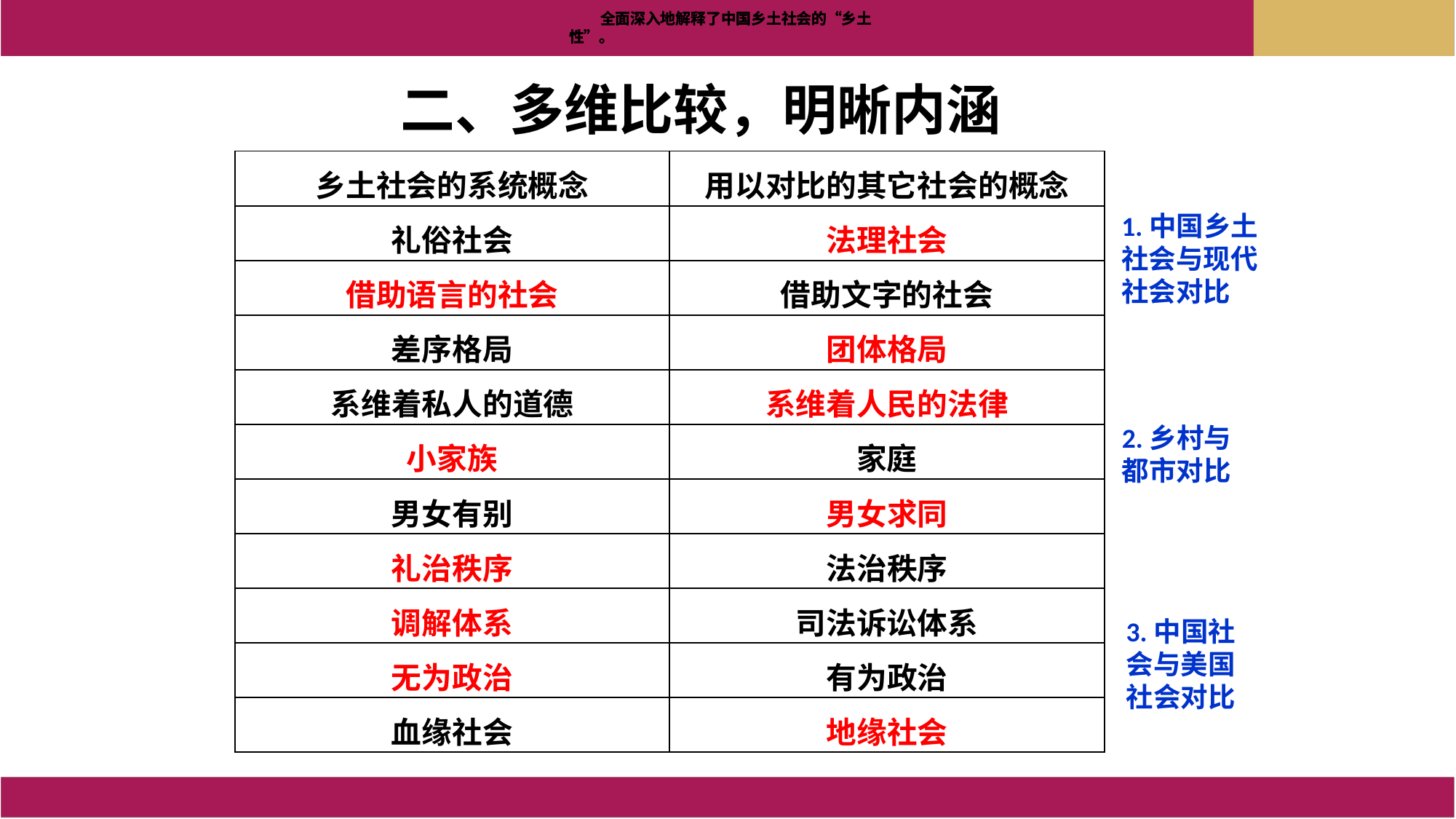

全面深入地解释了中国乡土社会的“乡土性”。
全面深入地解释了中国乡土社会的“乡土性”。
全面深入地解释了中国乡土社会的“乡土性”。
二、多维比较，明晰内涵

| 乡土社会的系统概念 | 用以对比的其它社会的概念 |
| --- | --- |
| 礼俗社会 | 法理社会 |
| 借助语言的社会 | 借助文字的社会 |
| 差序格局 | 团体格局 |
| 系维着私人的道德 | 系维着人民的法律 |
| 小家族 | 家庭 |
| 男女有别 | 男女求同 |
| 礼治秩序 | 法治秩序 |
| 调解体系 | 司法诉讼体系 |
| 无为政治 | 有为政治 |
| 血缘社会 | 地缘社会 |
1.中国乡土社会与现代社会对比

2.乡村与都市对比

3.中国社会与美国社会对比